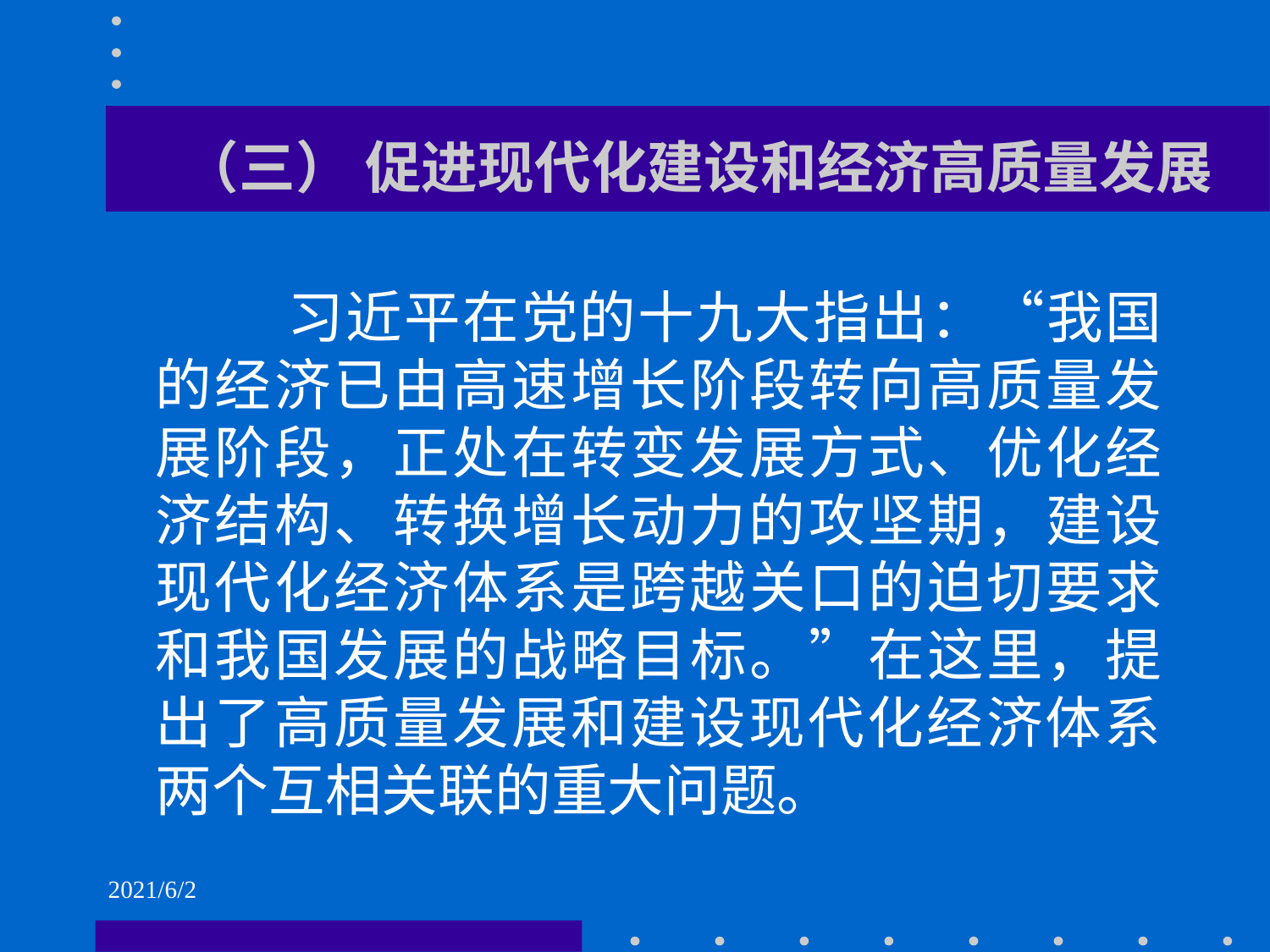

# （三） 促进现代化建设和经济高质量发展
        习近平在党的十九大指出：“我国的经济已由高速增长阶段转向高质量发展阶段，正处在转变发展方式、优化经济结构、转换增长动力的攻坚期，建设现代化经济体系是跨越关口的迫切要求和我国发展的战略目标。”在这里，提出了高质量发展和建设现代化经济体系两个互相关联的重大问题。

2021/6/2